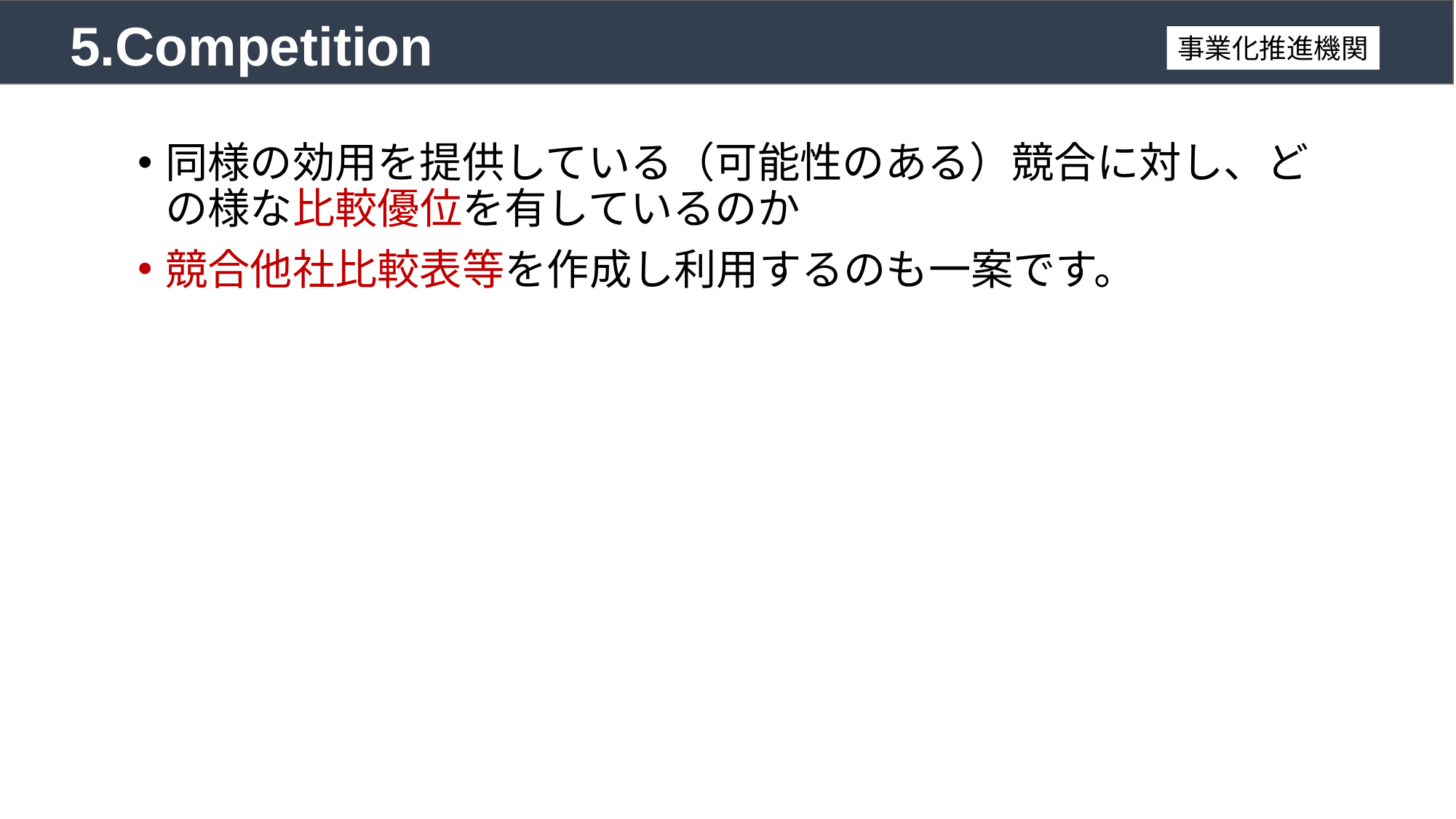

# 5.Competition
事業化推進機関
同様の効用を提供している（可能性のある）競合に対し、どの様な比較優位を有しているのか
競合他社比較表等を作成し利用するのも一案です。